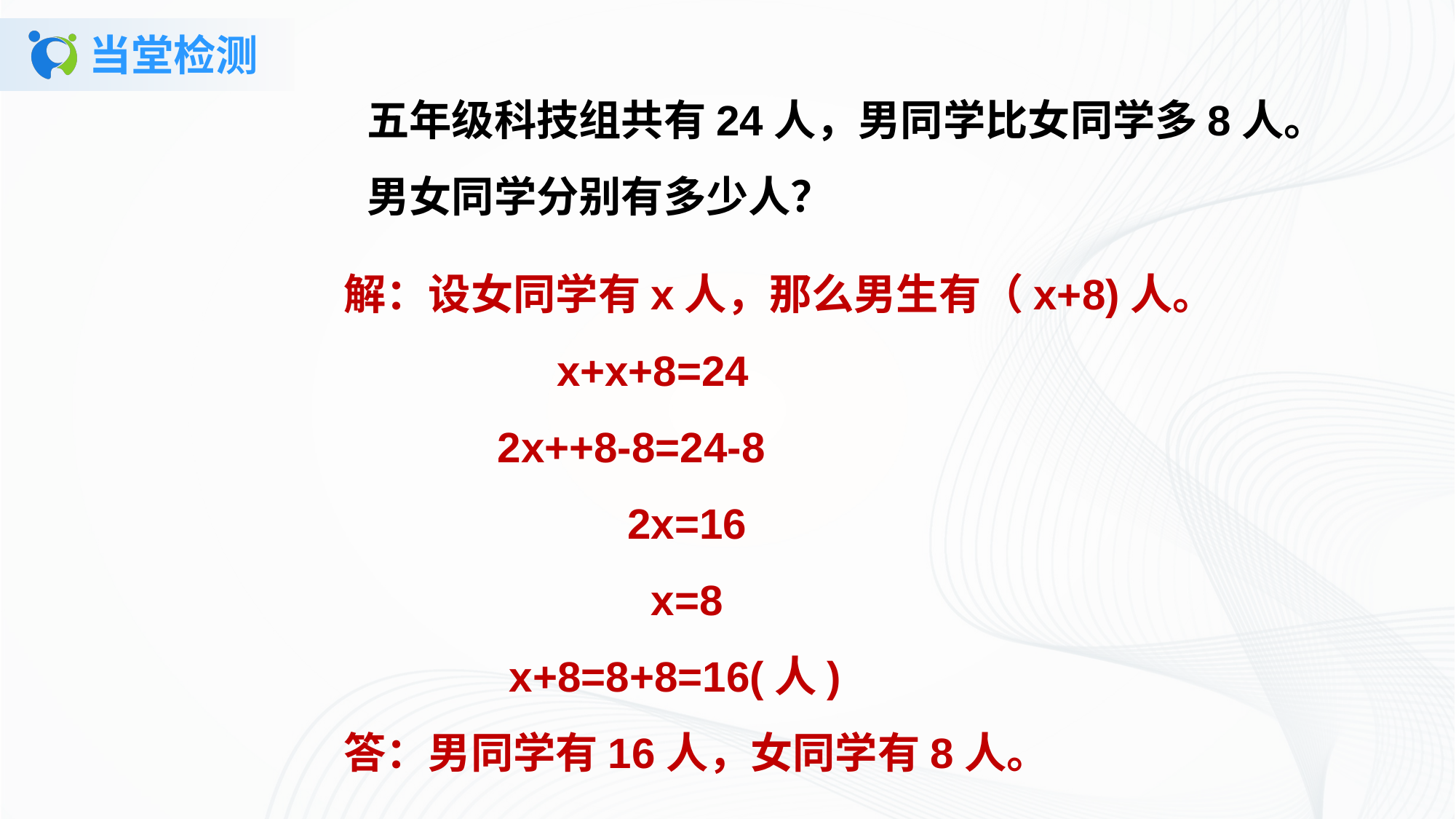

# 当堂检测
五年级科技组共有24人，男同学比女同学多8人。男女同学分别有多少人？
解：设女同学有x人，那么男生有（x+8)人。
                  x+x+8=24
             2x++8-8=24-8
                        2x=16
                          x=8
              x+8=8+8=16(人)
答：男同学有16人，女同学有8人。